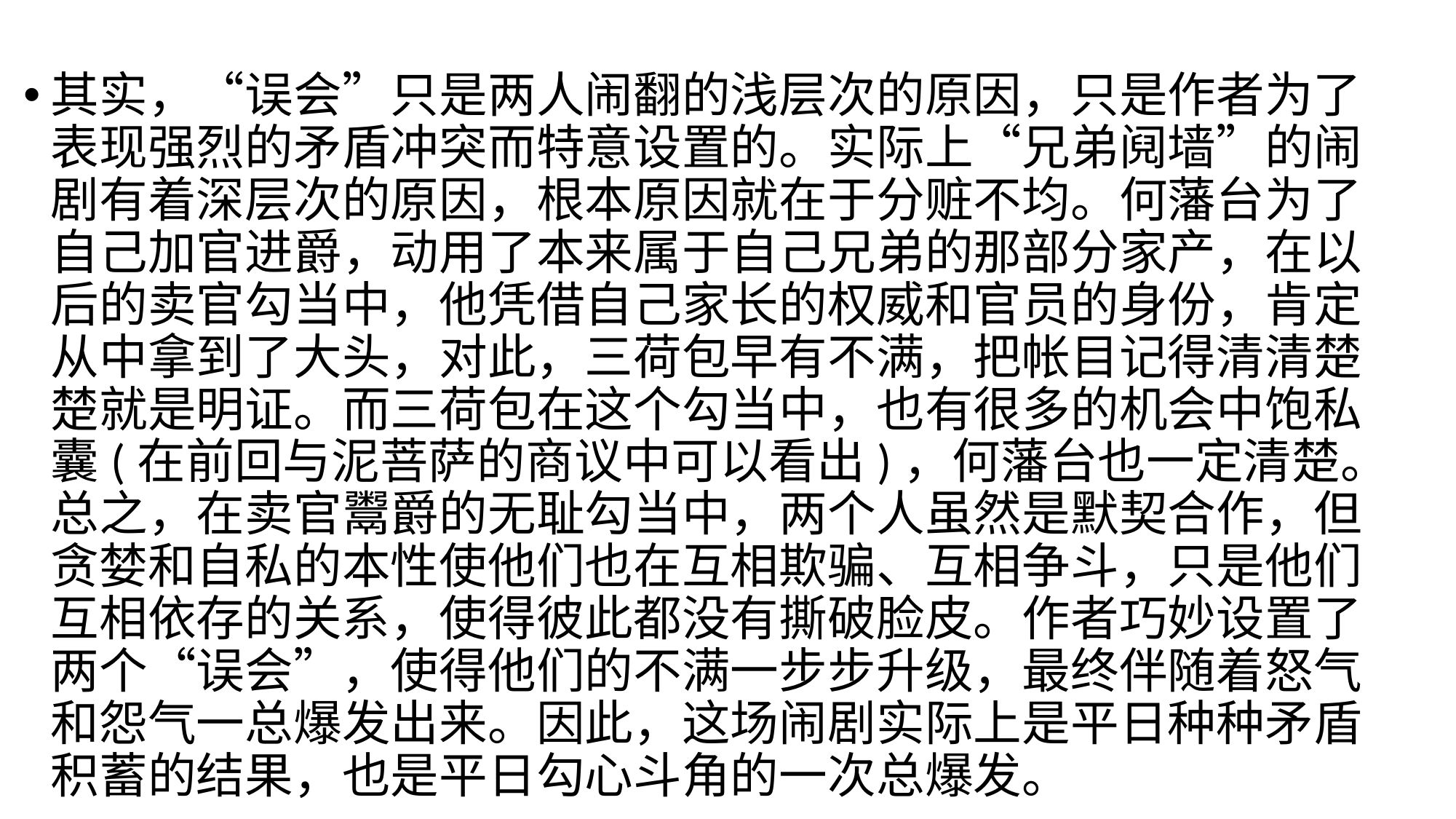

其实，“误会”只是两人闹翻的浅层次的原因，只是作者为了表现强烈的矛盾冲突而特意设置的。实际上“兄弟阋墙”的闹剧有着深层次的原因，根本原因就在于分赃不均。何藩台为了自己加官进爵，动用了本来属于自己兄弟的那部分家产，在以后的卖官勾当中，他凭借自己家长的权威和官员的身份，肯定从中拿到了大头，对此，三荷包早有不满，把帐目记得清清楚楚就是明证。而三荷包在这个勾当中，也有很多的机会中饱私囊(在前回与泥菩萨的商议中可以看出)，何藩台也一定清楚。总之，在卖官鬻爵的无耻勾当中，两个人虽然是默契合作，但贪婪和自私的本性使他们也在互相欺骗、互相争斗，只是他们互相依存的关系，使得彼此都没有撕破脸皮。作者巧妙设置了两个“误会”，使得他们的不满一步步升级，最终伴随着怒气和怨气一总爆发出来。因此，这场闹剧实际上是平日种种矛盾积蓄的结果，也是平日勾心斗角的一次总爆发。